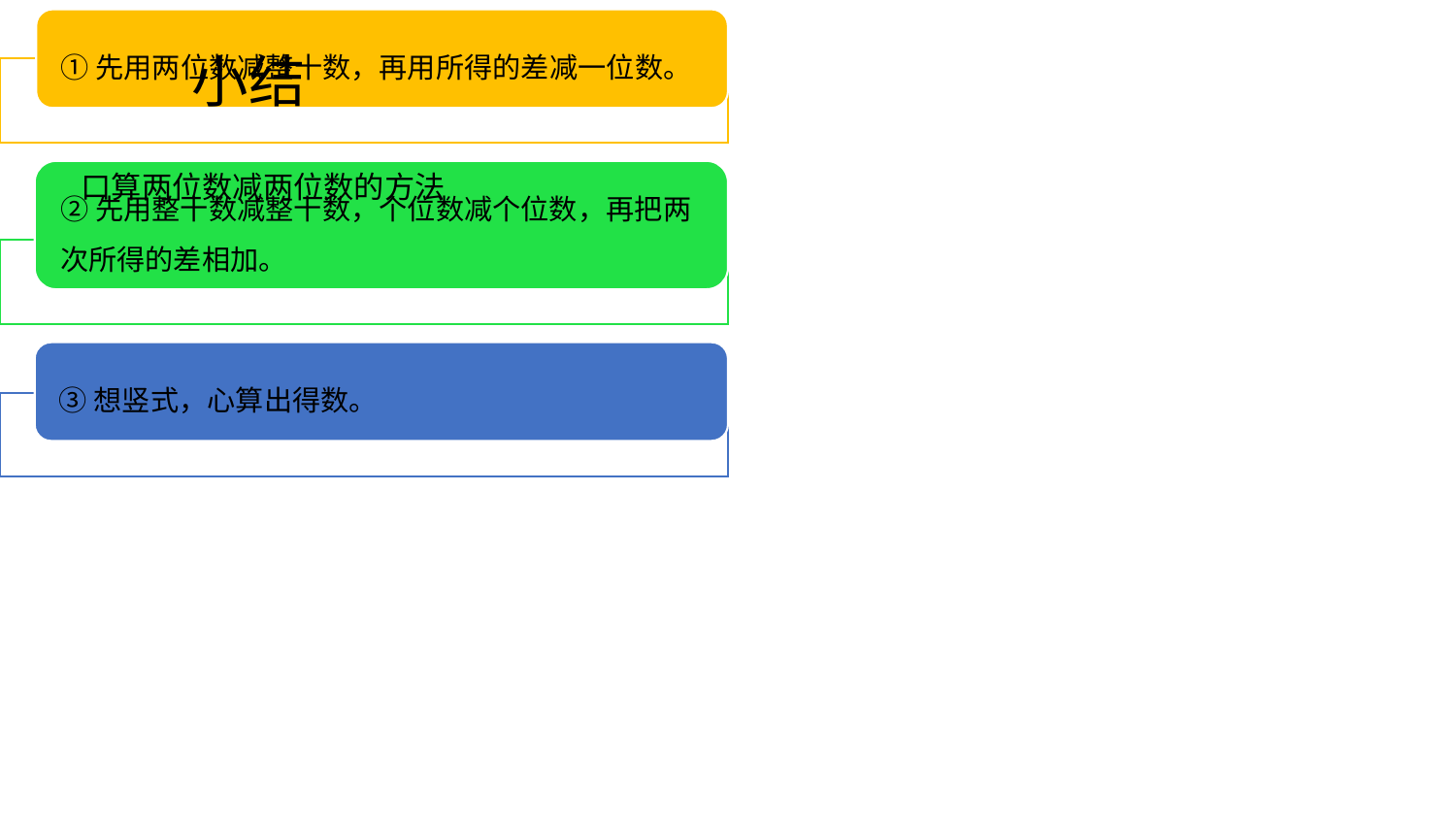

小结
口算两位数减两位数的方法

①先用两位数减整十数，再用所得的差减一位数。

②先用整十数减整十数，个位数减个位数，再把两次所得的差相加。

③想竖式，心算出得数。